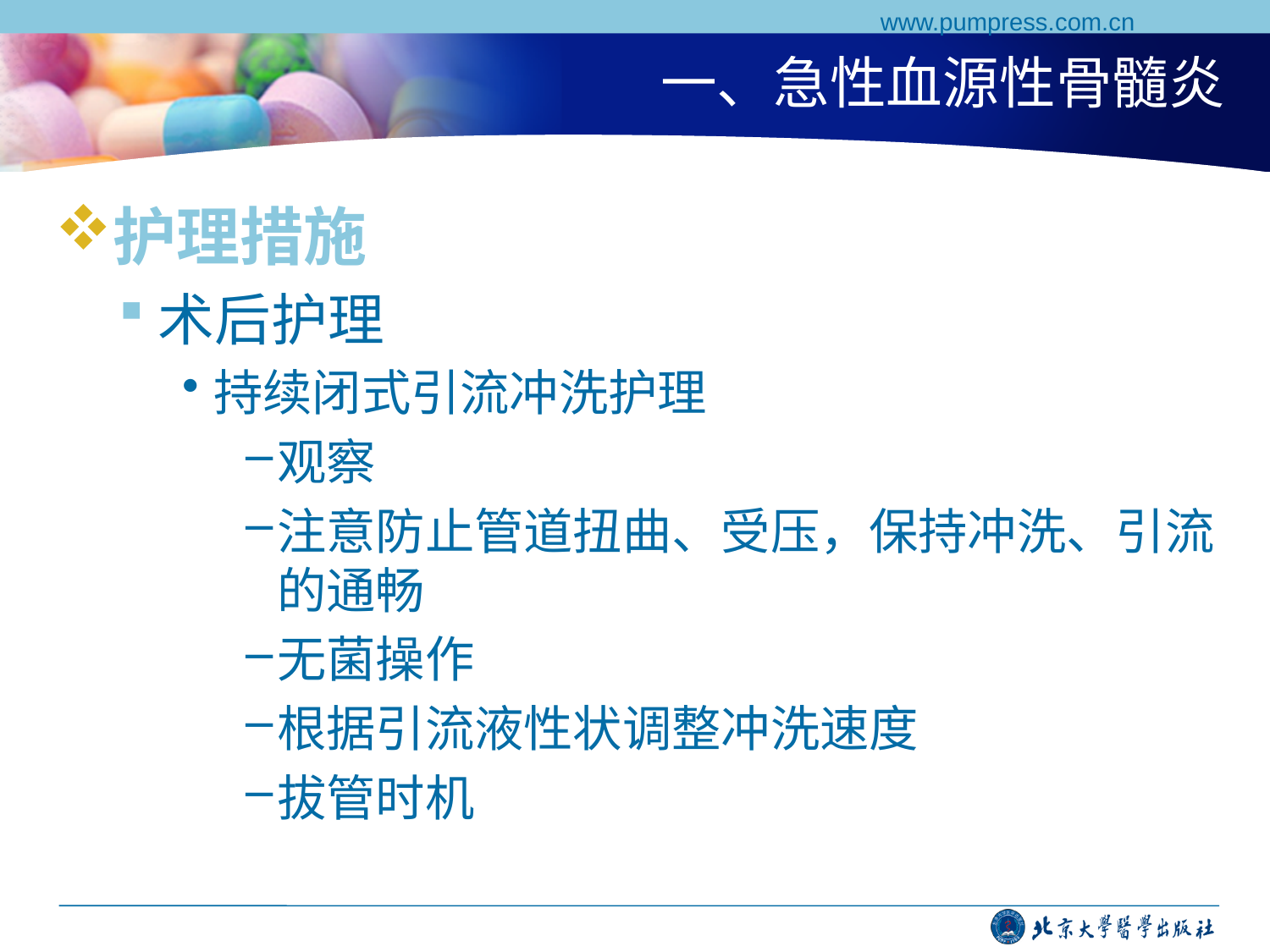

www.pumpress.com.cn
# 一、急性血源性骨髓炎
护理措施
术后护理
持续闭式引流冲洗护理
观察
注意防止管道扭曲、受压，保持冲洗、引流的通畅
无菌操作
根据引流液性状调整冲洗速度
拔管时机